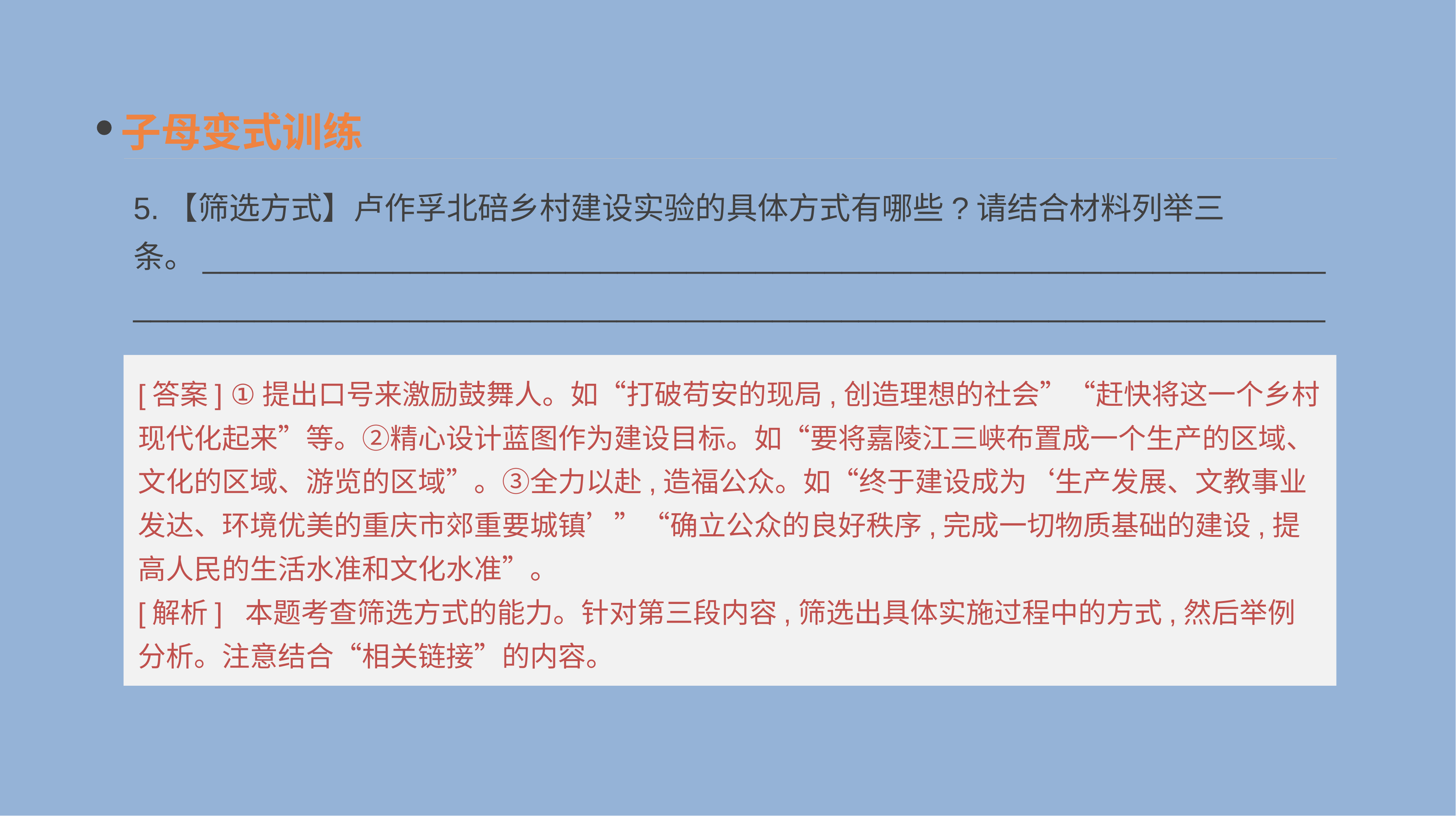

子母变式训练

5.【筛选方式】卢作孚北碚乡村建设实验的具体方式有哪些?请结合材料列举三条。__________________________________________________________________________________________________________________________________________________________________________

[答案] ①提出口号来激励鼓舞人。如“打破苟安的现局,创造理想的社会”“赶快将这一个乡村现代化起来”等。②精心设计蓝图作为建设目标。如“要将嘉陵江三峡布置成一个生产的区域、文化的区域、游览的区域”。③全力以赴,造福公众。如“终于建设成为‘生产发展、文教事业发达、环境优美的重庆市郊重要城镇’”“确立公众的良好秩序,完成一切物质基础的建设,提高人民的生活水准和文化水准”。
[解析]  本题考查筛选方式的能力。针对第三段内容,筛选出具体实施过程中的方式,然后举例分析。注意结合“相关链接”的内容。